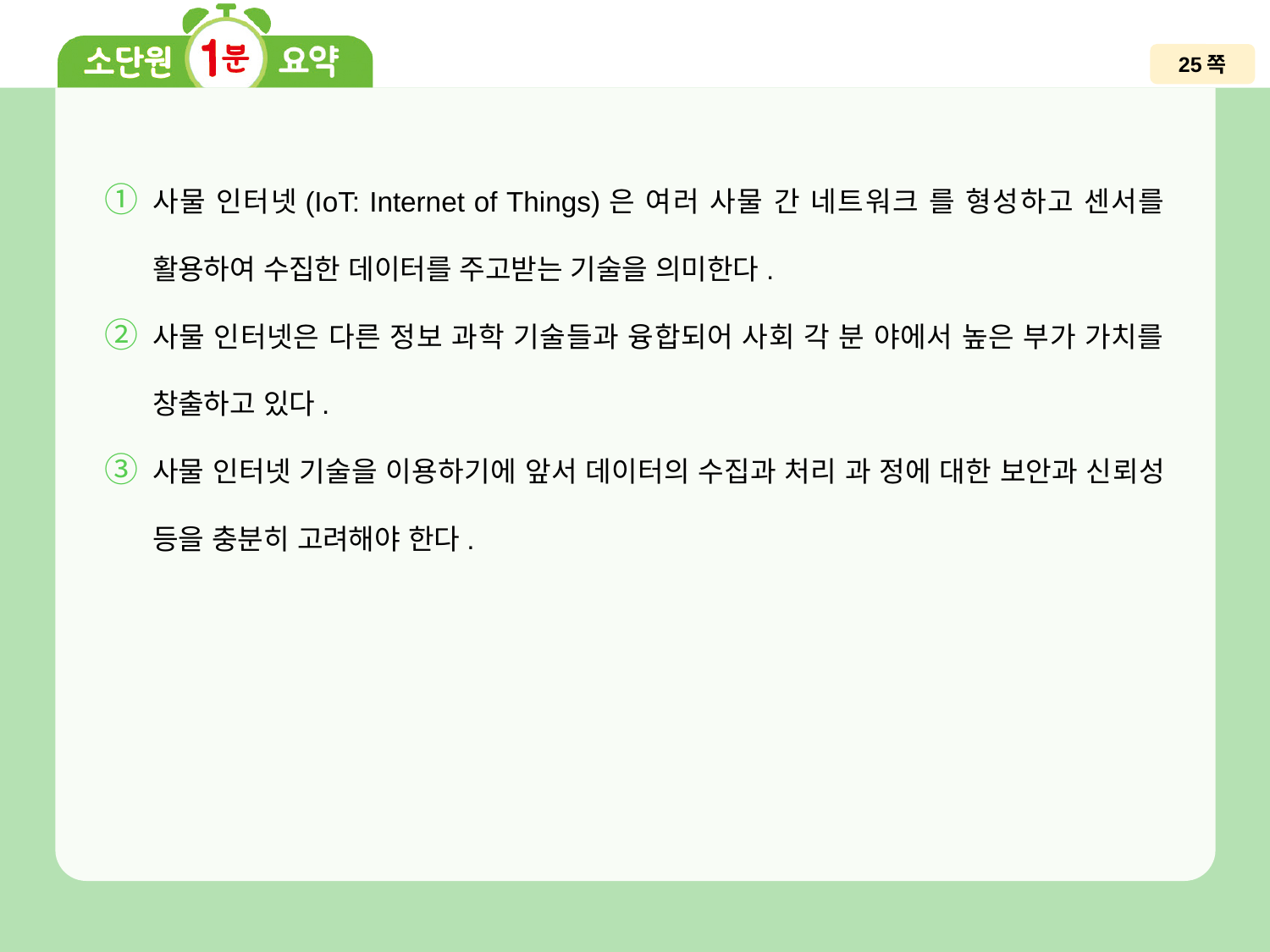

25쪽
사물 인터넷(IoT: Internet of Things)은 여러 사물 간 네트워크 를 형성하고 센서를 활용하여 수집한 데이터를 주고받는 기술을 의미한다.
사물 인터넷은 다른 정보 과학 기술들과 융합되어 사회 각 분 야에서 높은 부가 가치를 창출하고 있다.
사물 인터넷 기술을 이용하기에 앞서 데이터의 수집과 처리 과 정에 대한 보안과 신뢰성 등을 충분히 고려해야 한다.